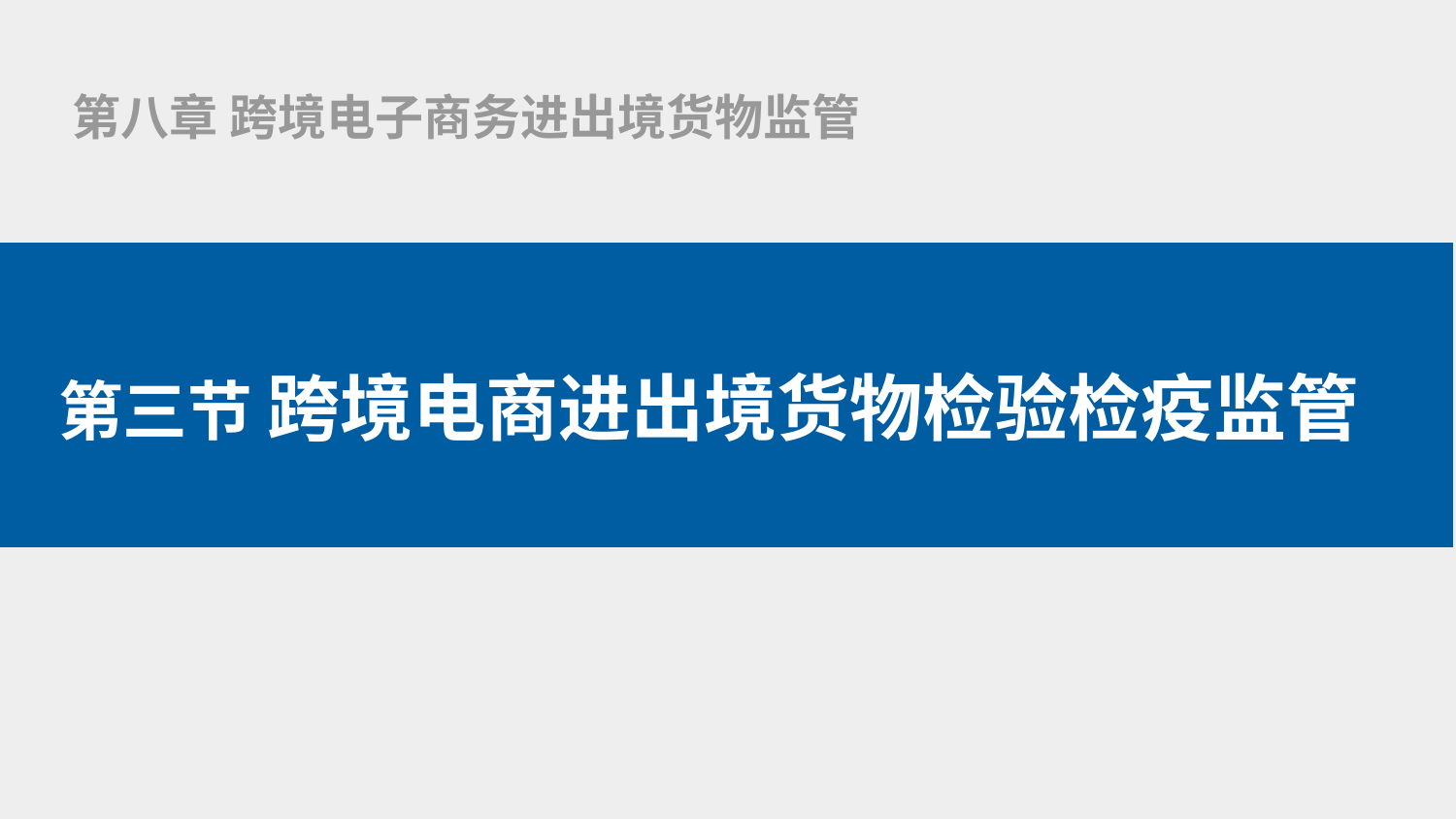

第八章 跨境电子商务进出境货物监管

第三节 跨境电商进出境货物检验检疫监管